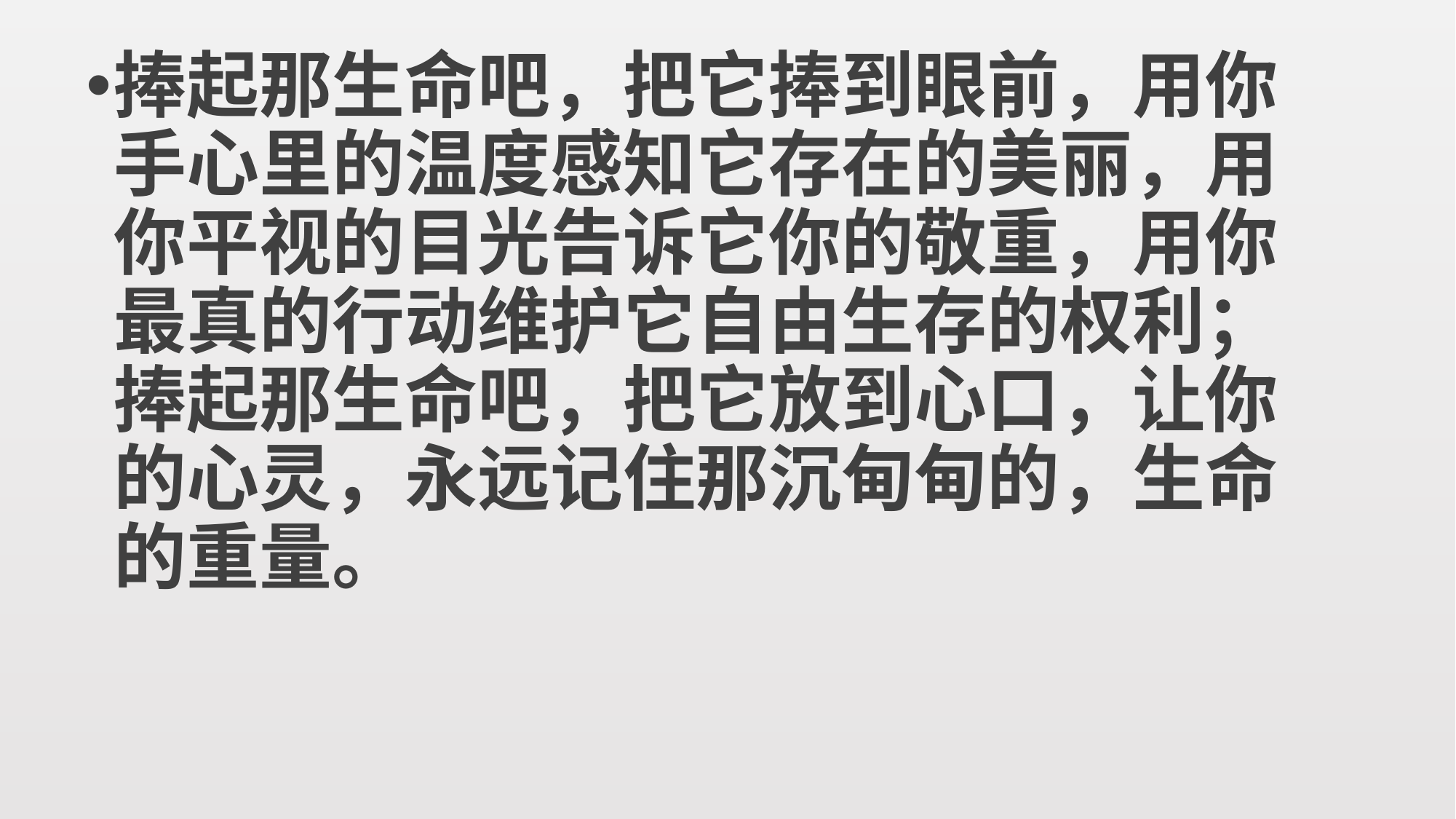

捧起那生命吧，把它捧到眼前，用你手心里的温度感知它存在的美丽，用你平视的目光告诉它你的敬重，用你最真的行动维护它自由生存的权利；捧起那生命吧，把它放到心口，让你的心灵，永远记住那沉甸甸的，生命的重量。